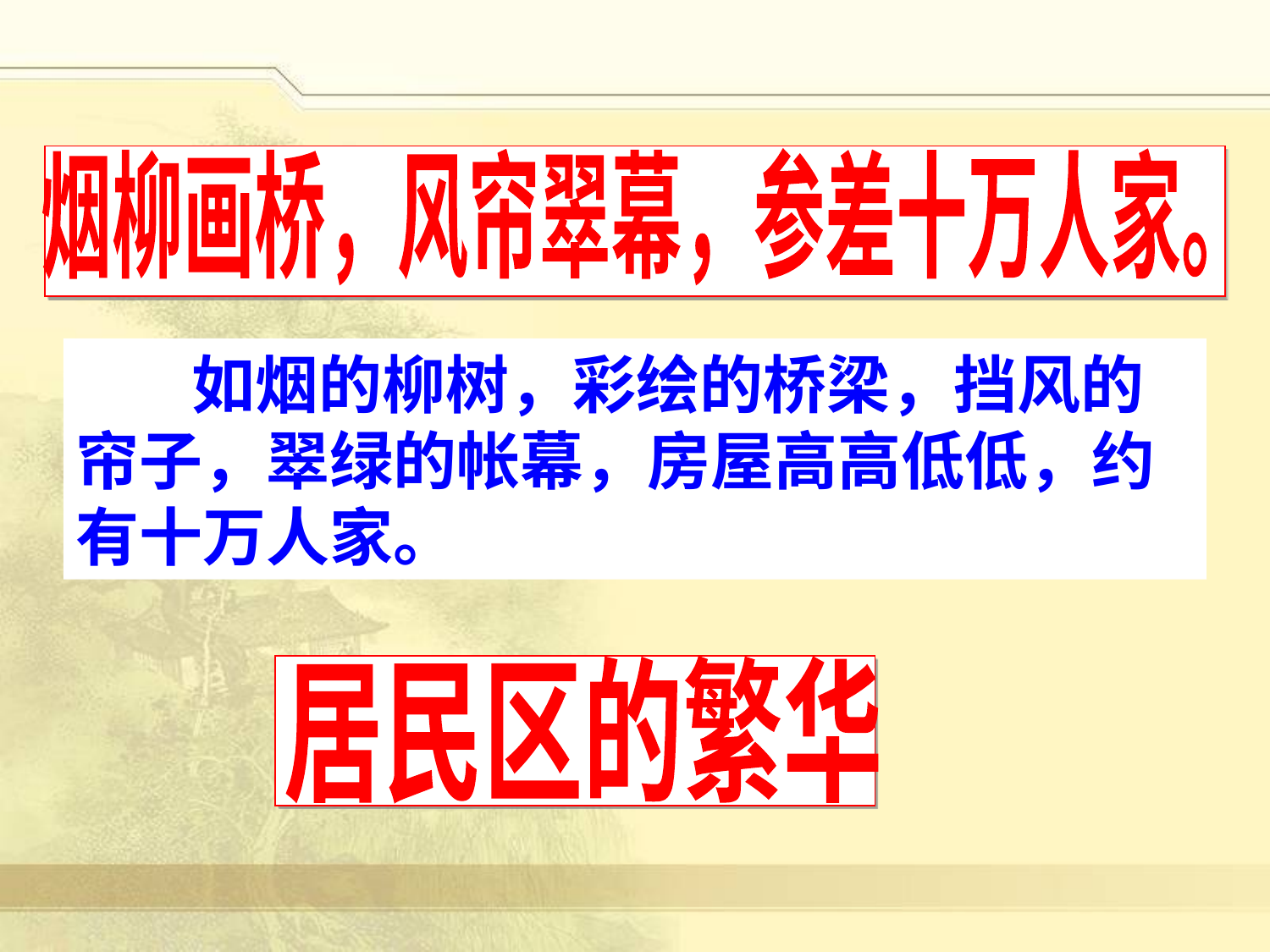

烟柳画桥，风帘翠幕，参差十万人家。
       如烟的柳树，彩绘的桥梁，挡风的帘子，翠绿的帐幕，房屋高高低低，约有十万人家。

居民区的繁华